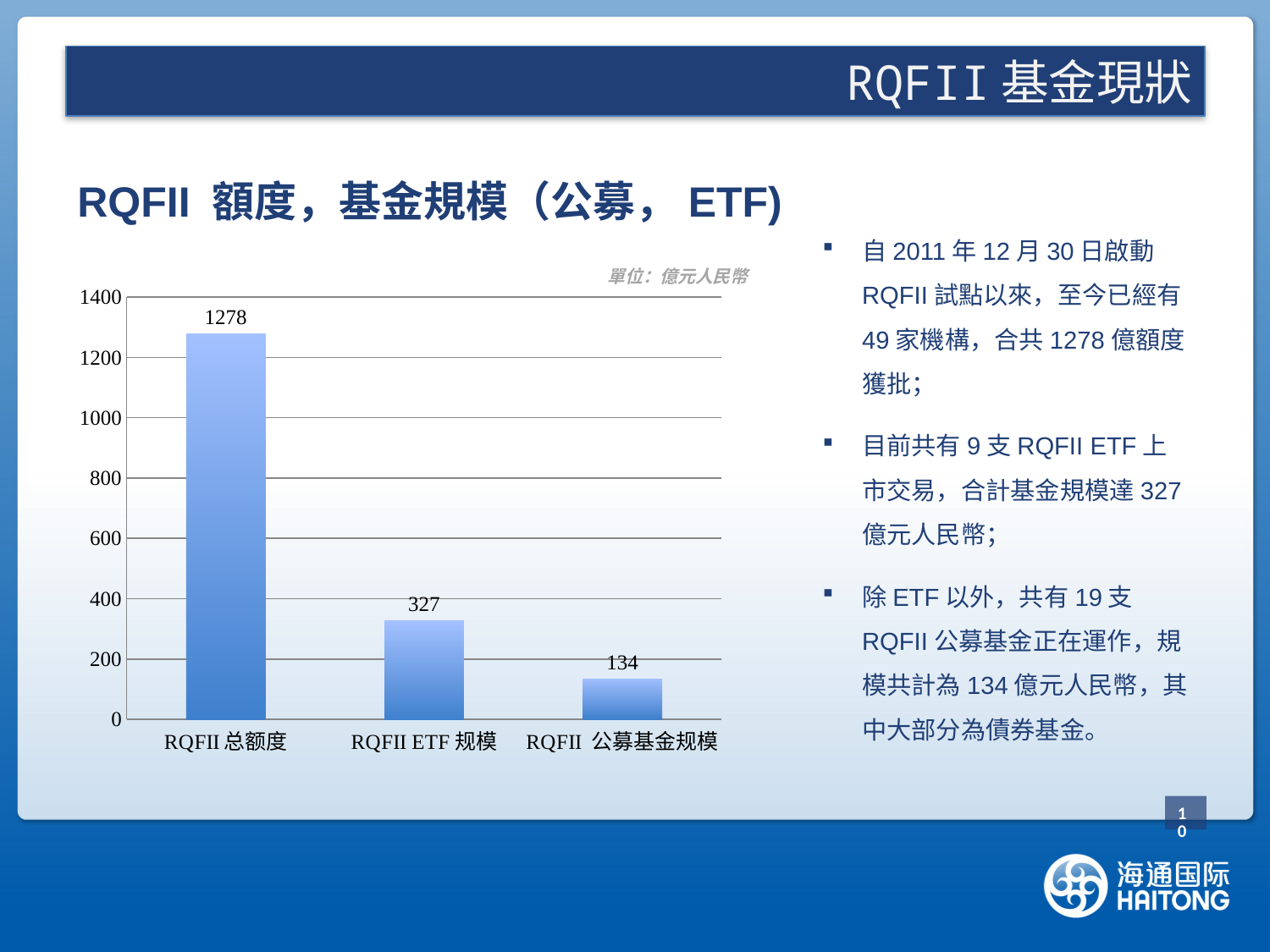

RQFII基金現狀
RQFII 額度，基金規模（公募，ETF)
自2011年12月30日啟動RQFII試點以來，至今已經有49家機構，合共1278億額度獲批；
目前共有9支RQFII ETF上市交易，合計基金規模達327億元人民幣；
除ETF以外，共有19支RQFII公募基金正在運作，規模共計為134億元人民幣，其中大部分為債券基金。
單位：億元人民幣

### Chart

| Category |  |
|---|---|
| RQFII总额度 | 1278.0 |
| RQFII ETF规模 | 326.7336921331 |
| RQFII 公募基金规模 | 134.181405 |